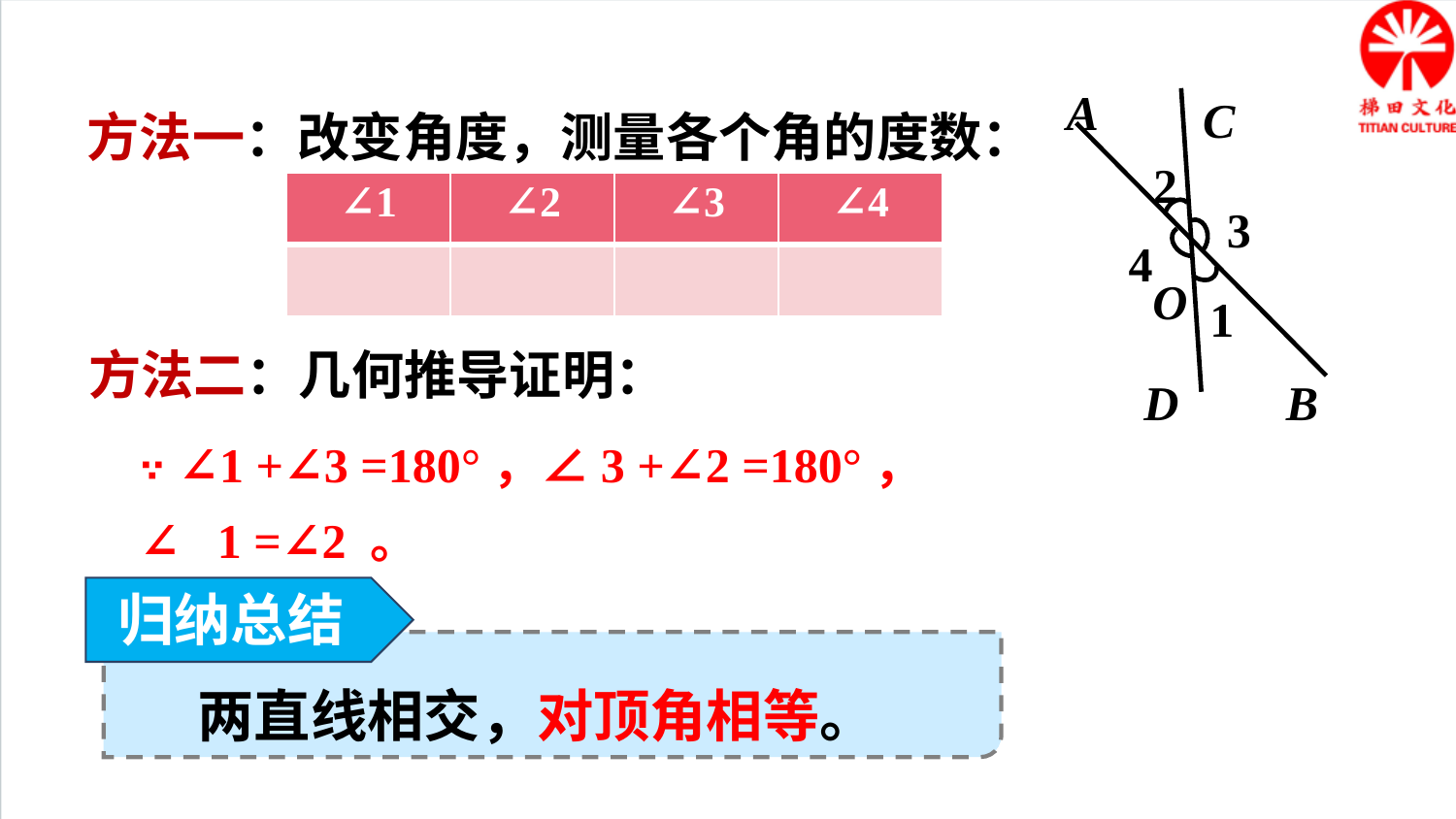

A
C
2
3

4

O

1
B
D
方法一：改变角度，测量各个角的度数：
| ∠1 | ∠2 | ∠3 | ∠4 |
| --- | --- | --- | --- |
|  |  |  |  |
方法二：几何推导证明：
∵ ∠1 +∠3 =180°，∠3 +∠2 =180°，
∴ ∠1 =∠2 。
归纳总结

两直线相交，对顶角相等。